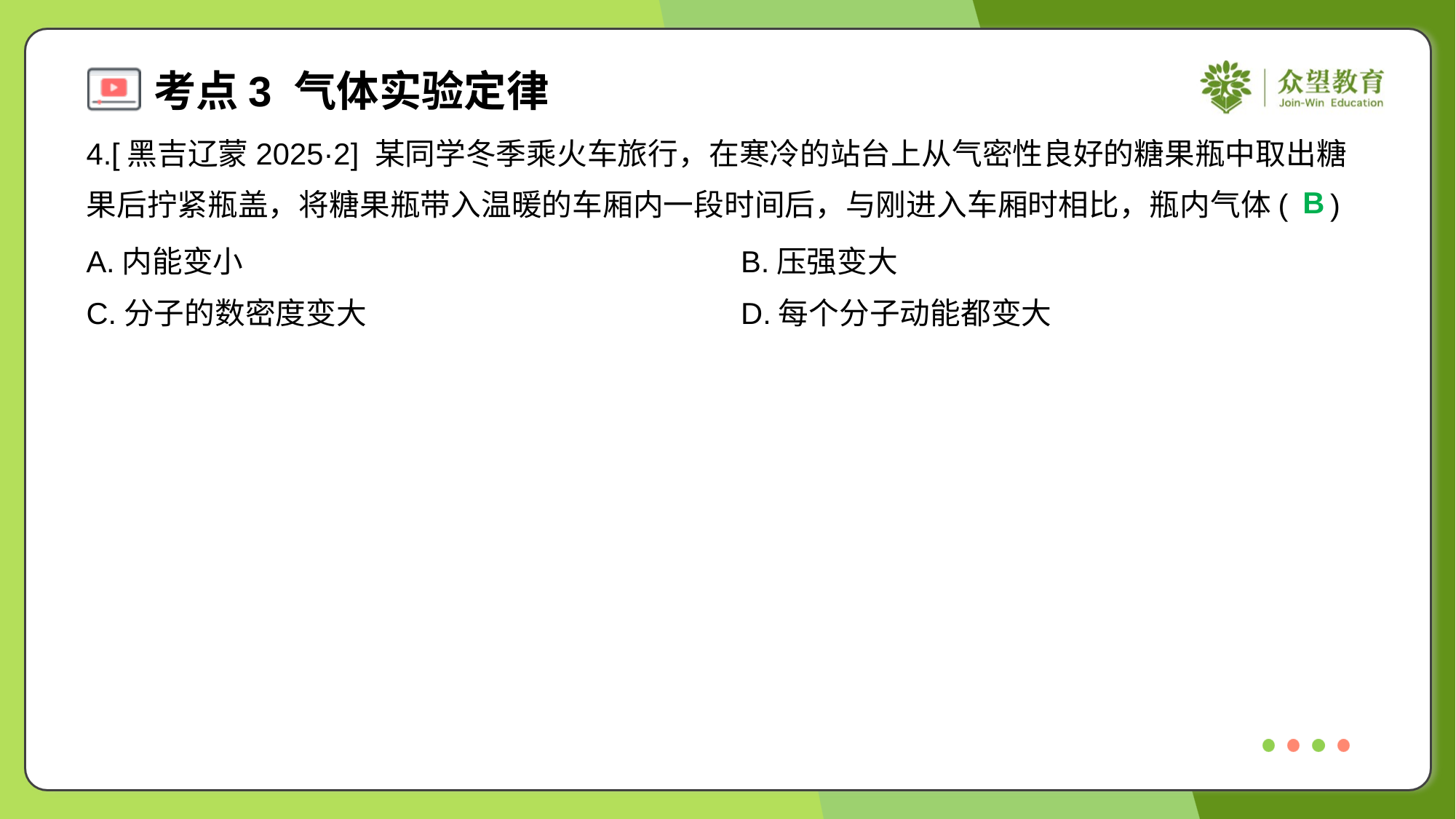

4.[黑吉辽蒙2025·2] 某同学冬季乘火车旅行，在寒冷的站台上从气密性良好的糖果瓶中取出糖
果后拧紧瓶盖，将糖果瓶带入温暖的车厢内一段时间后，与刚进入车厢时相比，瓶内气体(     )
B
A.内能变小	B.压强变大
C.分子的数密度变大	D.每个分子动能都变大